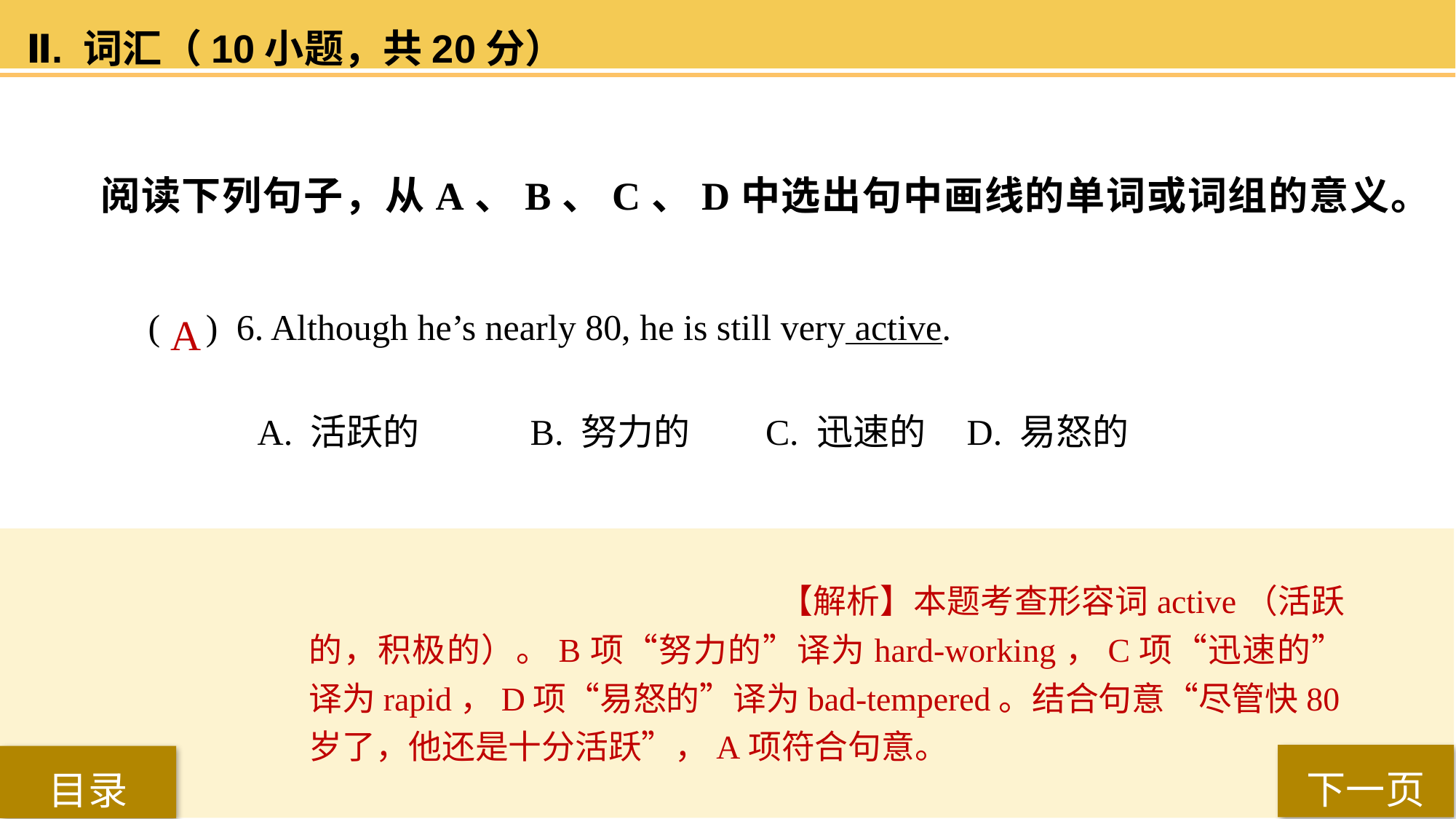

Ⅱ. 词汇（10小题，共20分）
阅读下列句子，从A、B、C、D中选出句中画线的单词或词组的意义。
(     )  6. Although he’s nearly 80, he is still very active.

A. 活跃的 	B. 努力的	 C. 迅速的 	D. 易怒的
A
【解析】本题考查形容词active（活跃的，积极的）。B项“努力的”译为hard-working，C项“迅速的”译为rapid，D项“易怒的”译为bad-tempered。结合句意“尽管快80岁了，他还是十分活跃”，A项符合句意。